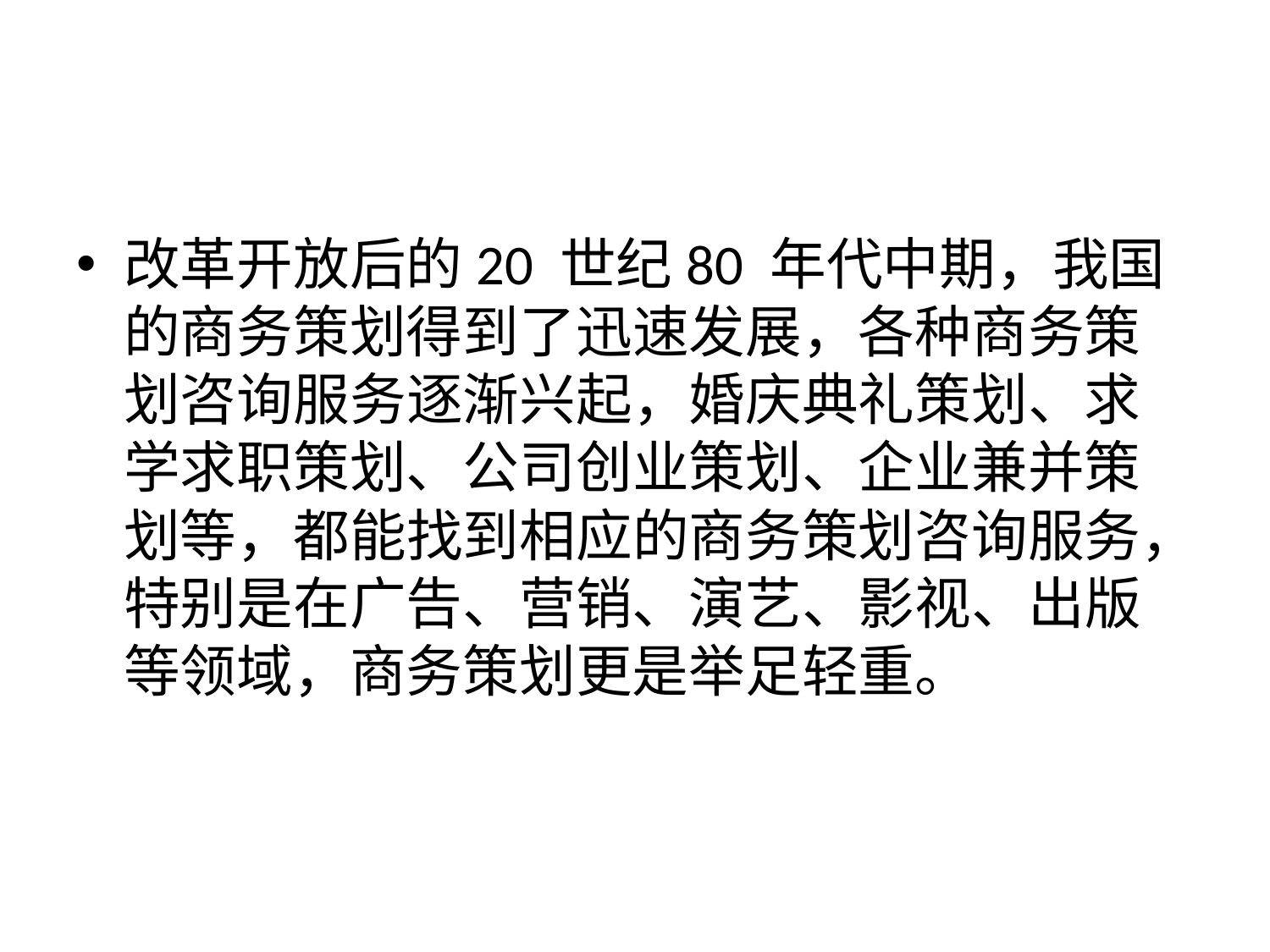

#
改革开放后的20 世纪80 年代中期，我国的商务策划得到了迅速发展，各种商务策划咨询服务逐渐兴起，婚庆典礼策划、求学求职策划、公司创业策划、企业兼并策划等，都能找到相应的商务策划咨询服务，特别是在广告、营销、演艺、影视、出版等领域，商务策划更是举足轻重。